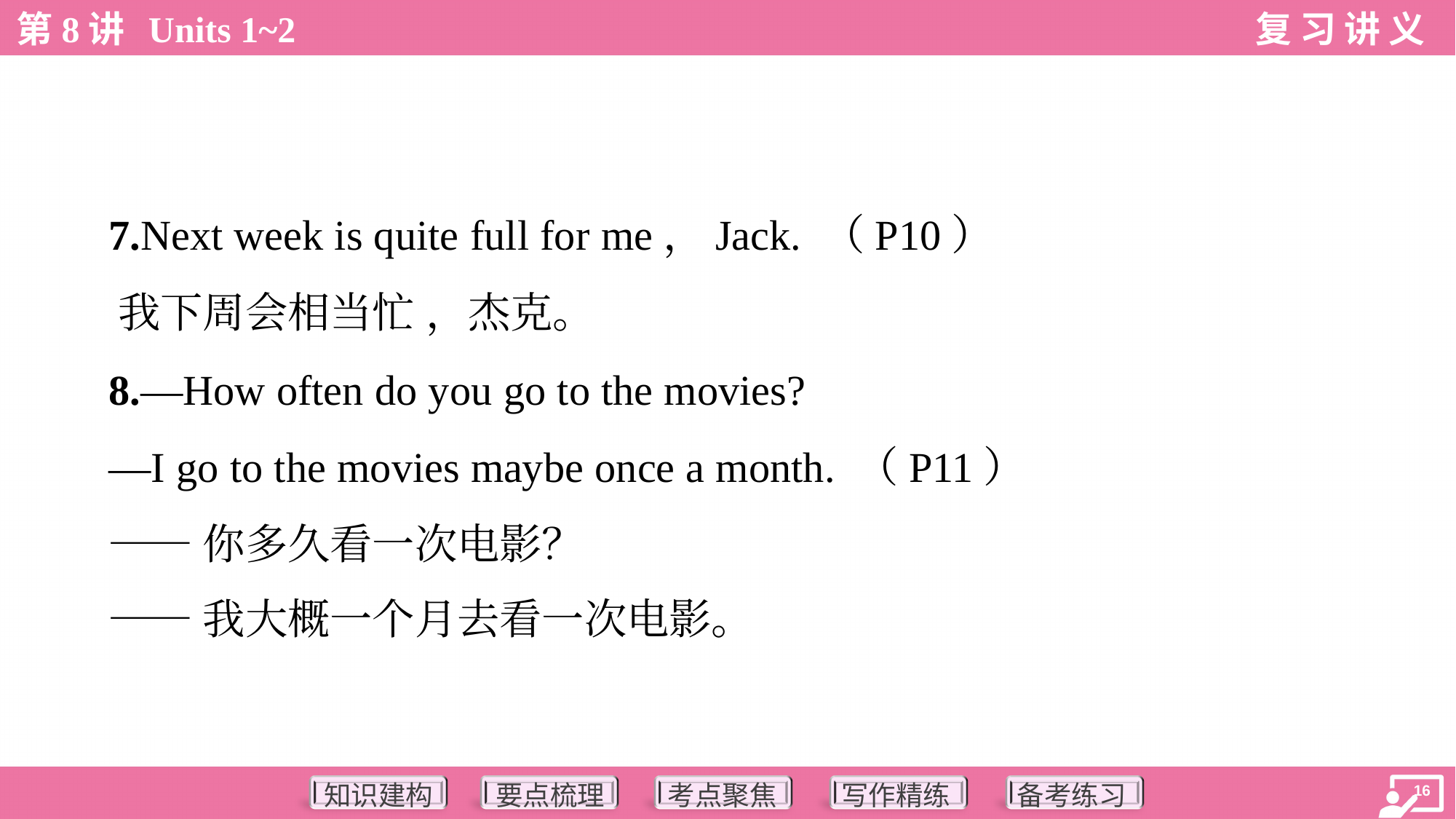

7.Next week is quite full for me，Jack. （P10）
    我下周会相当忙 ，杰克。
    8.—How often do you go to the movies?
    —I go to the movies maybe once a month. （P11）
    ——你多久看一次电影？
    ——我大概一个月去看一次电影。